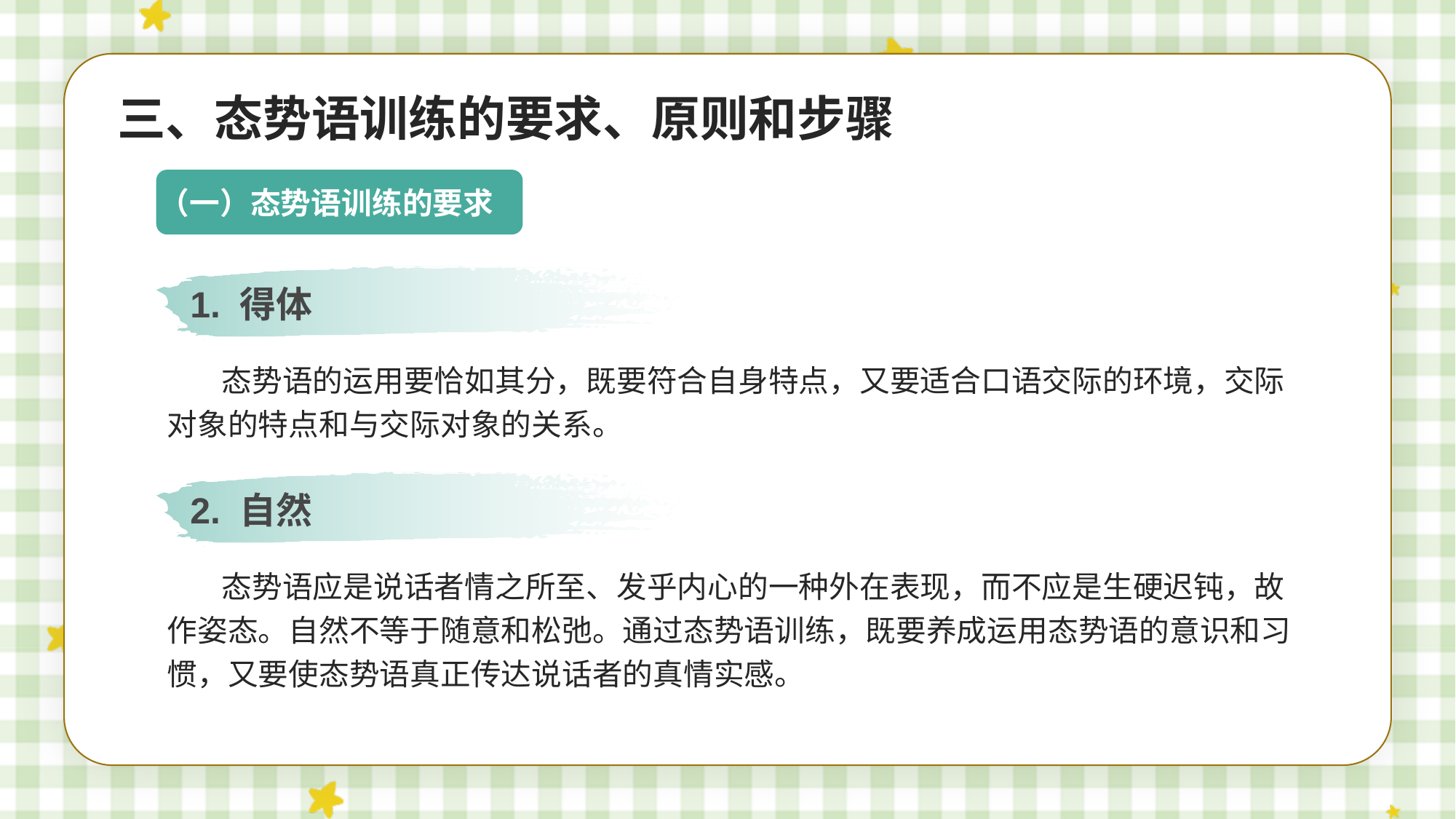

三、态势语训练的要求、原则和步骤
（一）态势语训练的要求
1. 得体
态势语的运用要恰如其分，既要符合自身特点，又要适合口语交际的环境，交际对象的特点和与交际对象的关系。
2. 自然
态势语应是说话者情之所至、发乎内心的一种外在表现，而不应是生硬迟钝，故作姿态。自然不等于随意和松弛。通过态势语训练，既要养成运用态势语的意识和习惯，又要使态势语真正传达说话者的真情实感。